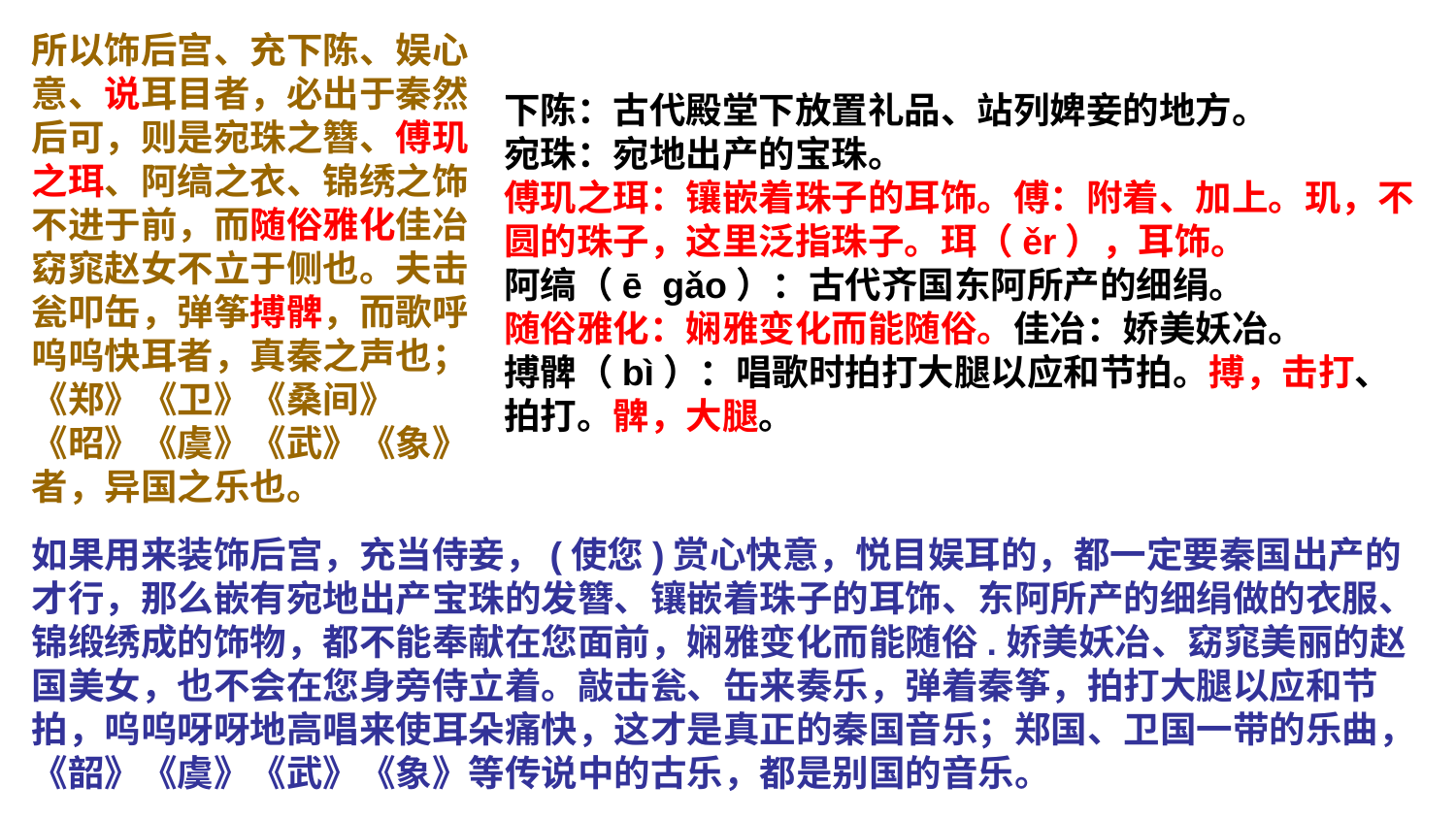

所以饰后宫、充下陈、娱心意、说耳目者，必出于秦然后可，则是宛珠之簪、傅玑之珥、阿缟之衣、锦绣之饰不进于前，而随俗雅化佳冶窈窕赵女不立于侧也。夫击瓮叩缶，弹筝搏髀，而歌呼呜呜快耳者，真秦之声也；《郑》《卫》《桑间》《昭》《虞》《武》《象》者，异国之乐也。

# 下陈：古代殿堂下放置礼品、站列婢妾的地方。 宛珠：宛地出产的宝珠。 傅玑之珥：镶嵌着珠子的耳饰。傅：附着、加上。玑，不圆的珠子，这里泛指珠子。珥（ěr），耳饰。 阿缟（ē  gǎo）：古代齐国东阿所产的细绢。 随俗雅化：娴雅变化而能随俗。佳冶：娇美妖冶。 搏髀（bì）：唱歌时拍打大腿以应和节拍。搏，击打、拍打。髀，大腿。
如果用来装饰后宫，充当侍妾，(使您)赏心快意，悦目娱耳的，都一定要秦国出产的才行，那么嵌有宛地出产宝珠的发簪、镶嵌着珠子的耳饰、东阿所产的细绢做的衣服、锦缎绣成的饰物，都不能奉献在您面前，娴雅变化而能随俗.娇美妖冶、窈窕美丽的赵国美女，也不会在您身旁侍立着。敲击瓮、缶来奏乐，弹着秦筝，拍打大腿以应和节拍，呜呜呀呀地高唱来使耳朵痛快，这才是真正的秦国音乐；郑国、卫国一带的乐曲，《韶》《虞》《武》《象》等传说中的古乐，都是别国的音乐。